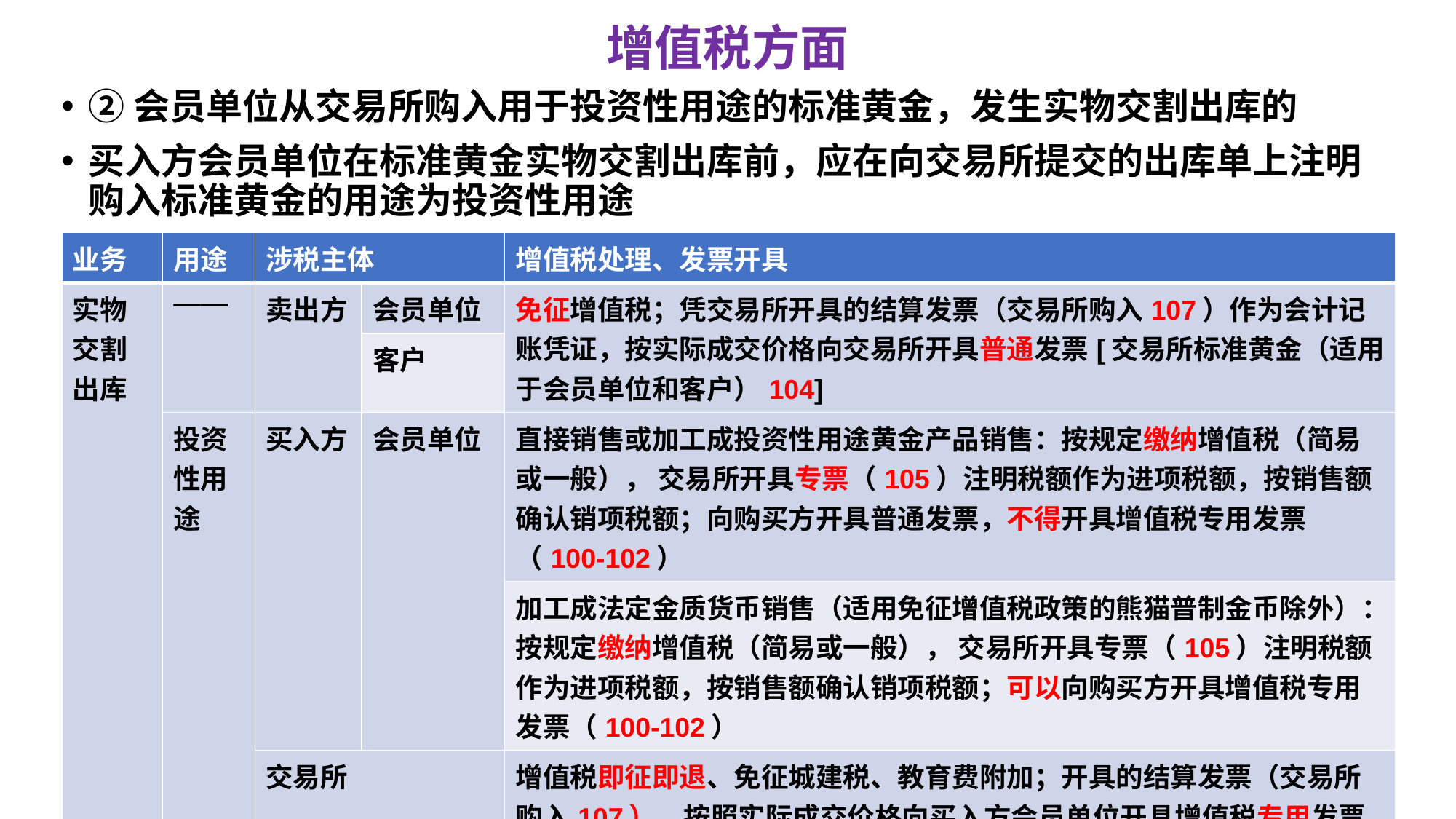

# 增值税方面
②会员单位从交易所购入用于投资性用途的标准黄金，发生实物交割出库的
买入方会员单位在标准黄金实物交割出库前，应在向交易所提交的出库单上注明购入标准黄金的用途为投资性用途

| 业务 | 用途 | 涉税主体 |  | 增值税处理、发票开具 |
| --- | --- | --- | --- | --- |
| 实物交割出库 | —— | 卖出方 | 会员单位 | 免征增值税；凭交易所开具的结算发票（交易所购入107）作为会计记账凭证，按实际成交价格向交易所开具普通发票[交易所标准黄金（适用于会员单位和客户）104] |
|  |  |  | 客户 |  |
|  | 投资性用途 | 买入方 | 会员单位 | 直接销售或加工成投资性用途黄金产品销售：按规定缴纳增值税（简易或一般）， 交易所开具专票（105）注明税额作为进项税额，按销售额确认销项税额；向购买方开具普通发票，不得开具增值税专用发票（100-102） |
|  |  |  |  | 加工成法定金质货币销售（适用免征增值税政策的熊猫普制金币除外）：按规定缴纳增值税（简易或一般）， 交易所开具专票（105）注明税额作为进项税额，按销售额确认销项税额；可以向购买方开具增值税专用发票（100-102） |
|  |  | 交易所 |  | 增值税即征即退、免征城建税、教育费附加；开具的结算发票（交易所购入107）、按照实际成交价格向买入方会员单位开具增值税专用发票，发票左上角应带有“会员单位投资性黄金”的字样（投资性用途黄金105） |